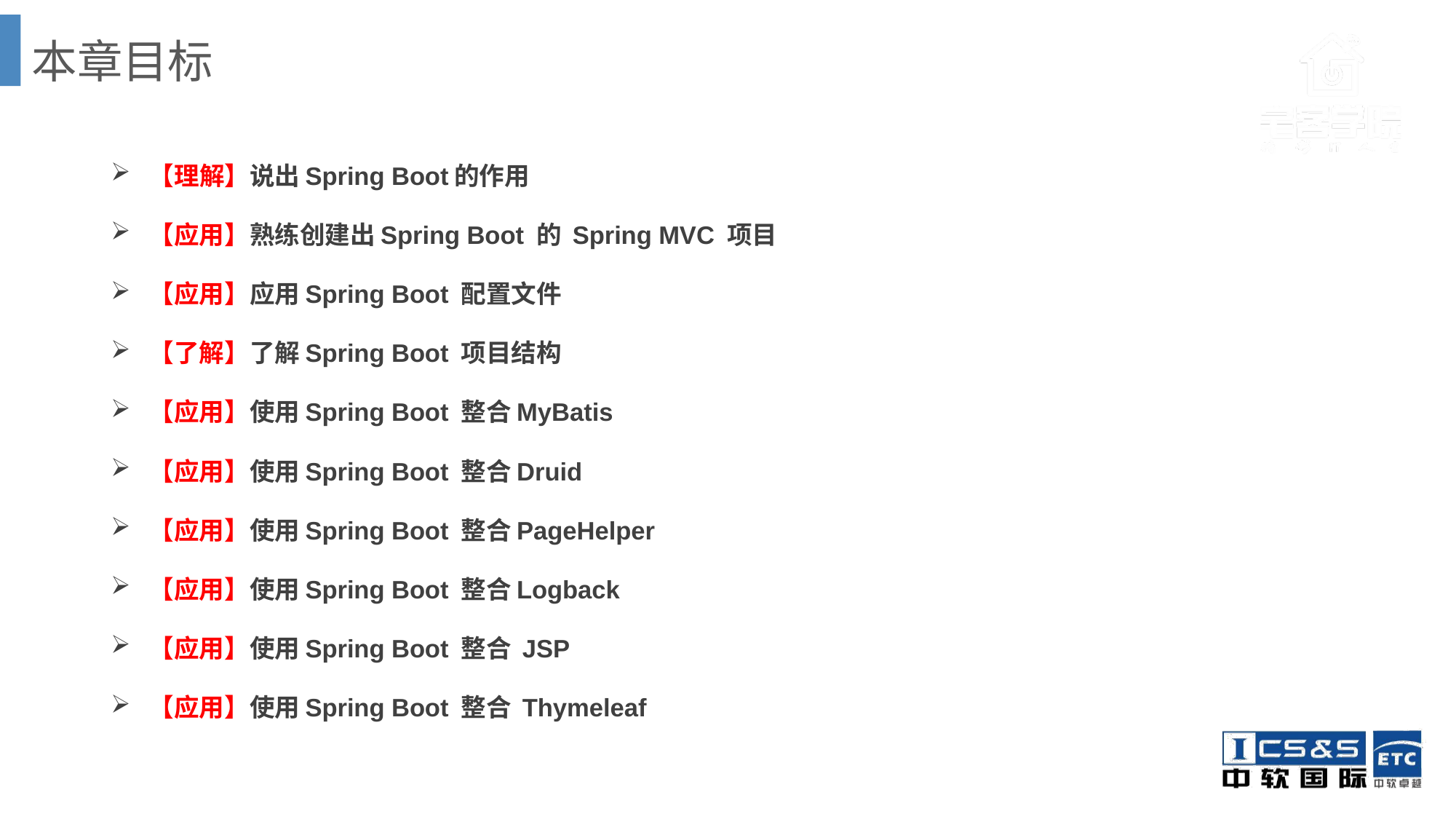

# 本章目标
 【理解】说出Spring Boot的作用
 【应用】熟练创建出Spring Boot 的 Spring MVC 项目
 【应用】应用Spring Boot 配置文件
 【了解】了解Spring Boot 项目结构
 【应用】使用Spring Boot 整合MyBatis
 【应用】使用Spring Boot 整合Druid
 【应用】使用Spring Boot 整合PageHelper
 【应用】使用Spring Boot 整合Logback
 【应用】使用Spring Boot 整合 JSP
 【应用】使用Spring Boot 整合 Thymeleaf